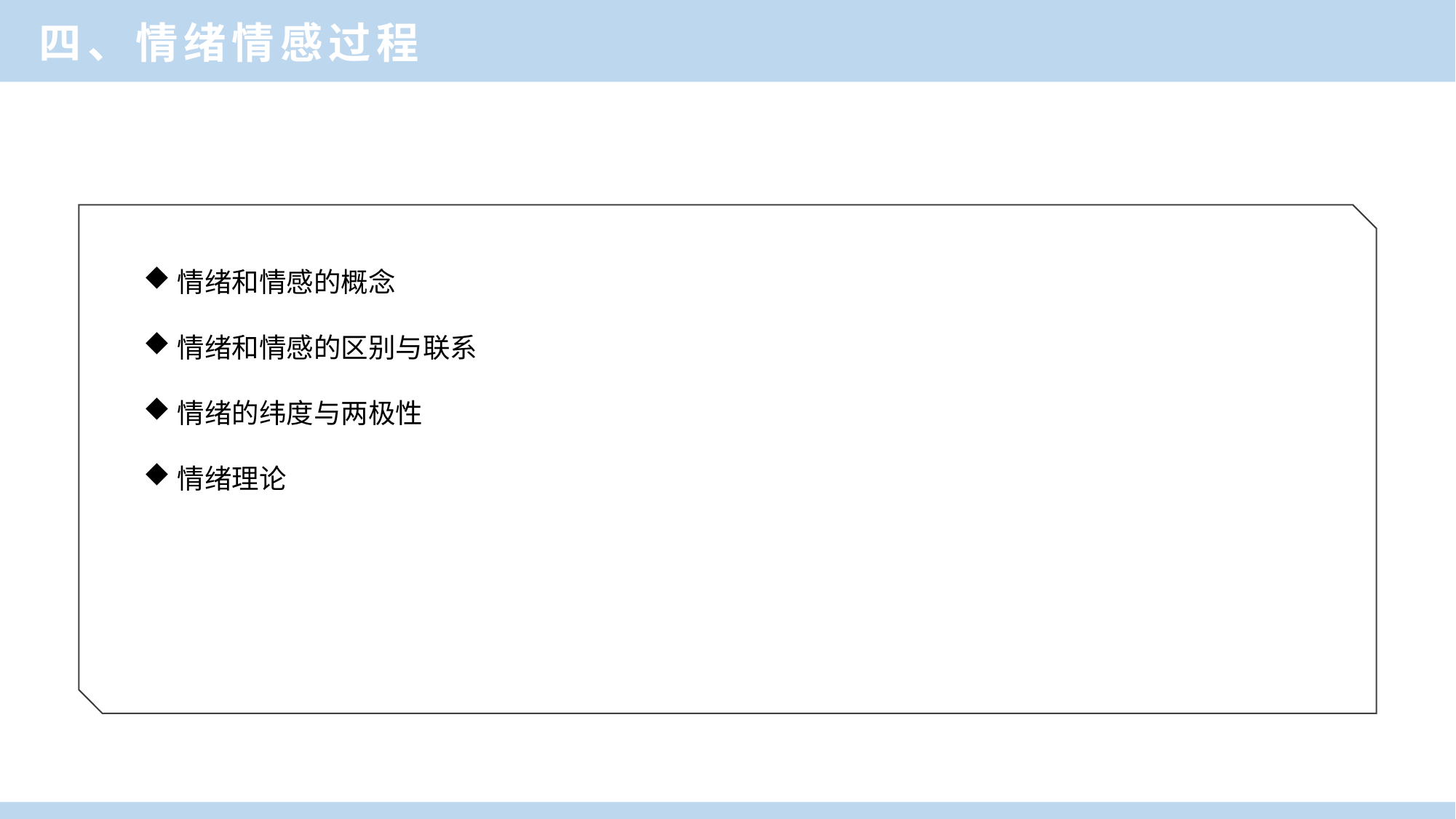

四、情绪情感过程

情绪和情感的概念
情绪和情感的区别与联系
情绪的纬度与两极性
情绪理论